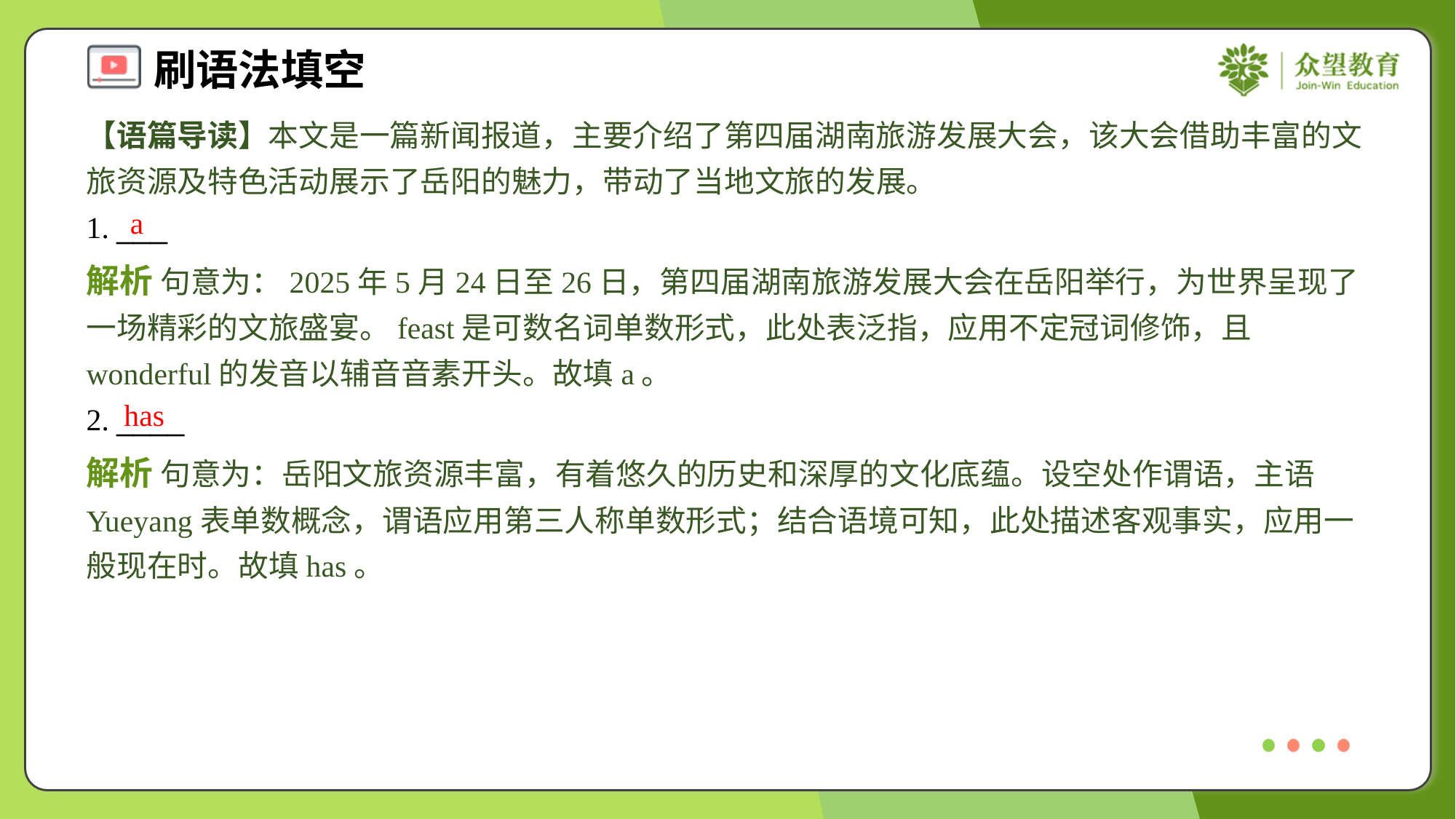

【语篇导读】本文是一篇新闻报道，主要介绍了第四届湖南旅游发展大会，该大会借助丰富的文旅资源及特色活动展示了岳阳的魅力，带动了当地文旅的发展。
a
1. ___
解析 句意为：2025年5月24日至26日，第四届湖南旅游发展大会在岳阳举行，为世界呈现了一场精彩的文旅盛宴。feast是可数名词单数形式，此处表泛指，应用不定冠词修饰，且wonderful的发音以辅音音素开头。故填a。
has
2. ____
解析 句意为：岳阳文旅资源丰富，有着悠久的历史和深厚的文化底蕴。设空处作谓语，主语Yueyang表单数概念，谓语应用第三人称单数形式；结合语境可知，此处描述客观事实，应用一般现在时。故填has。